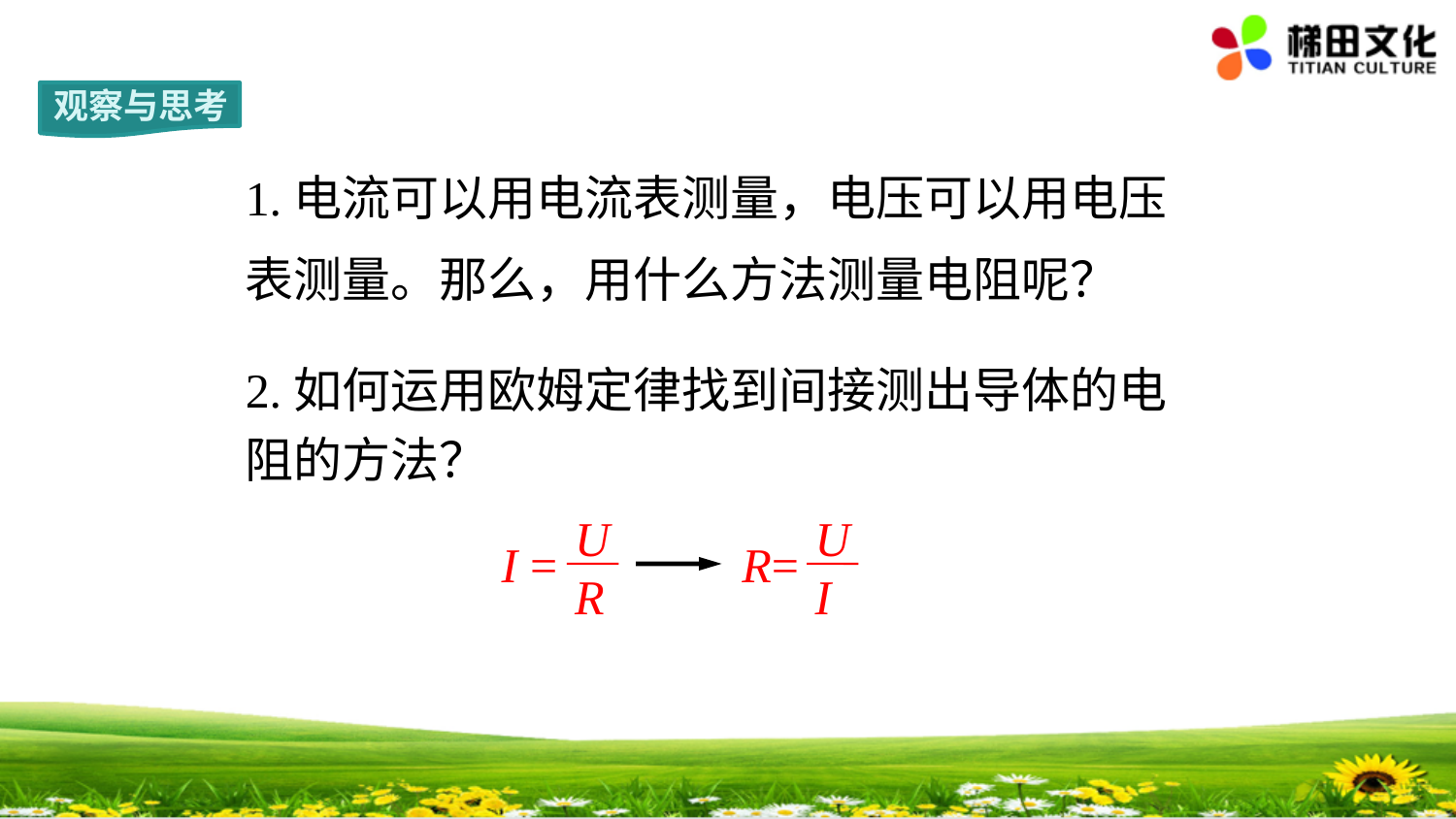

观察与思考

1.电流可以用电流表测量，电压可以用电压表测量。那么，用什么方法测量电阻呢？
2.如何运用欧姆定律找到间接测出导体的电阻的方法？
U
R
I =

U
I
R=